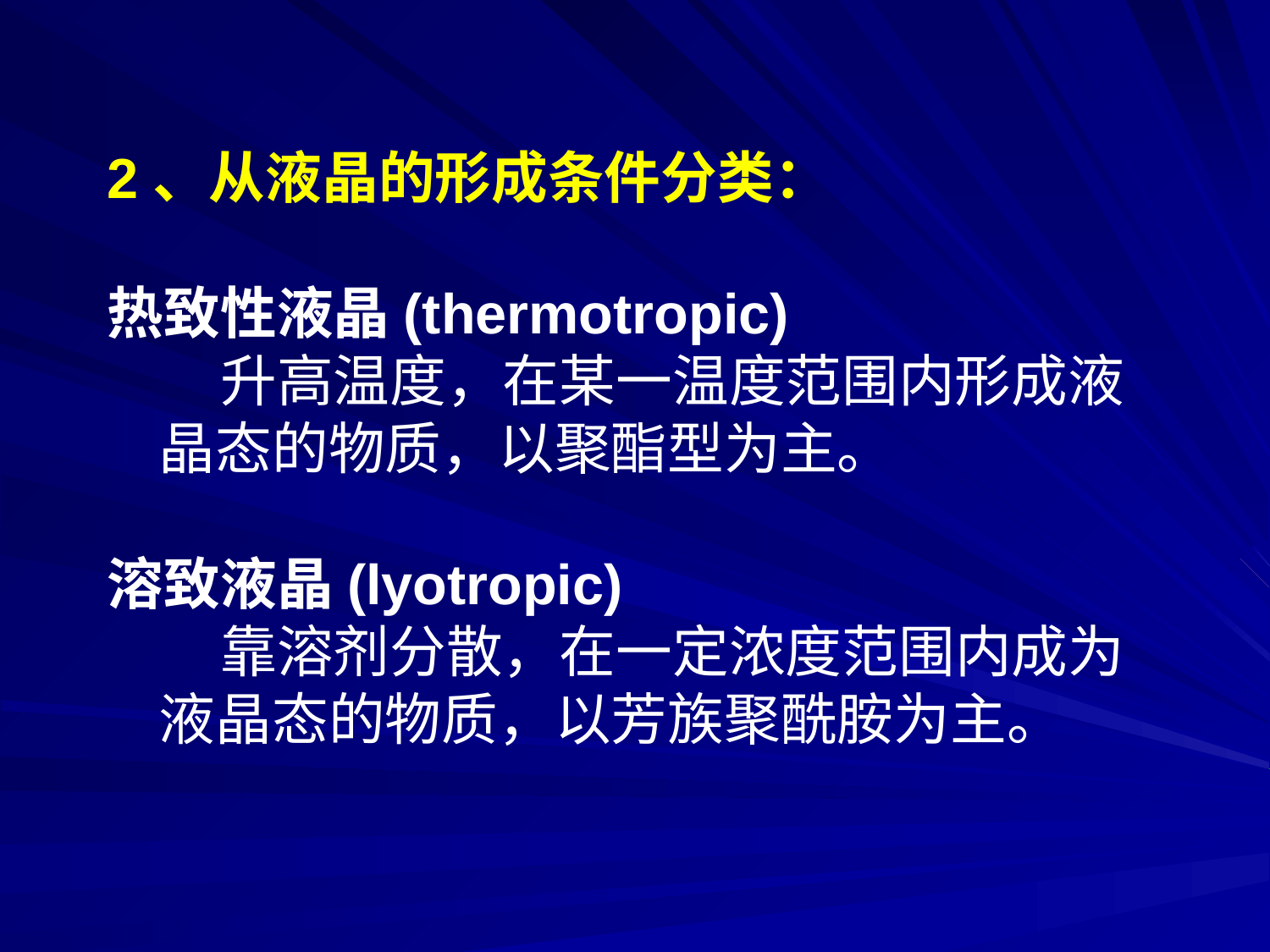

2、从液晶的形成条件分类：

热致性液晶(thermotropic)
　　升高温度，在某一温度范围内形成液晶态的物质，以聚酯型为主。

溶致液晶(lyotropic)
　　靠溶剂分散，在一定浓度范围内成为液晶态的物质，以芳族聚酰胺为主。